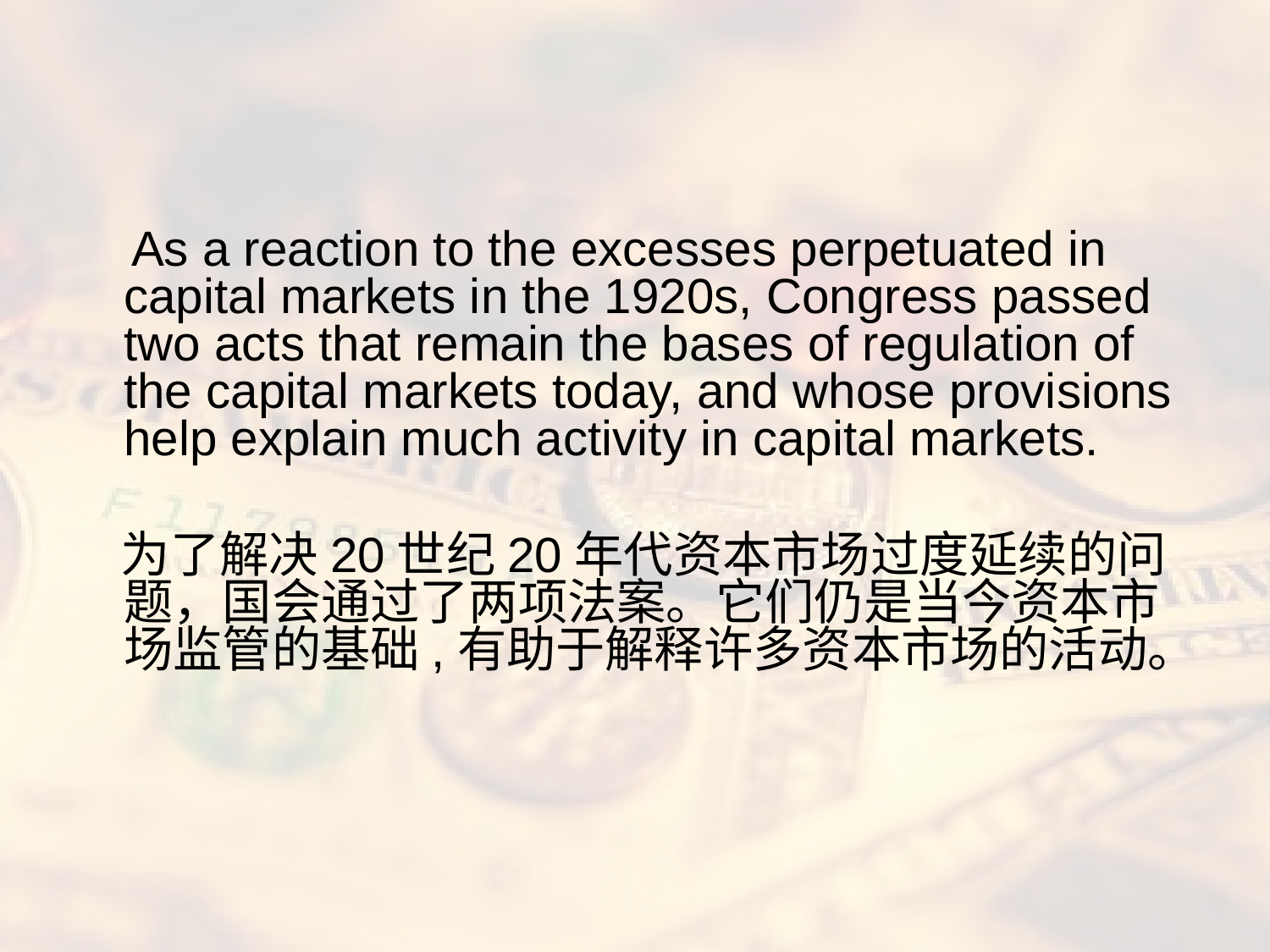

#
    As a reaction to the excesses perpetuated in capital markets in the 1920s, Congress passed two acts that remain the bases of regulation of the capital markets today, and whose provisions help explain much activity in capital markets.
   为了解决20世纪20年代资本市场过度延续的问题，国会通过了两项法案。它们仍是当今资本市场监管的基础,有助于解释许多资本市场的活动。